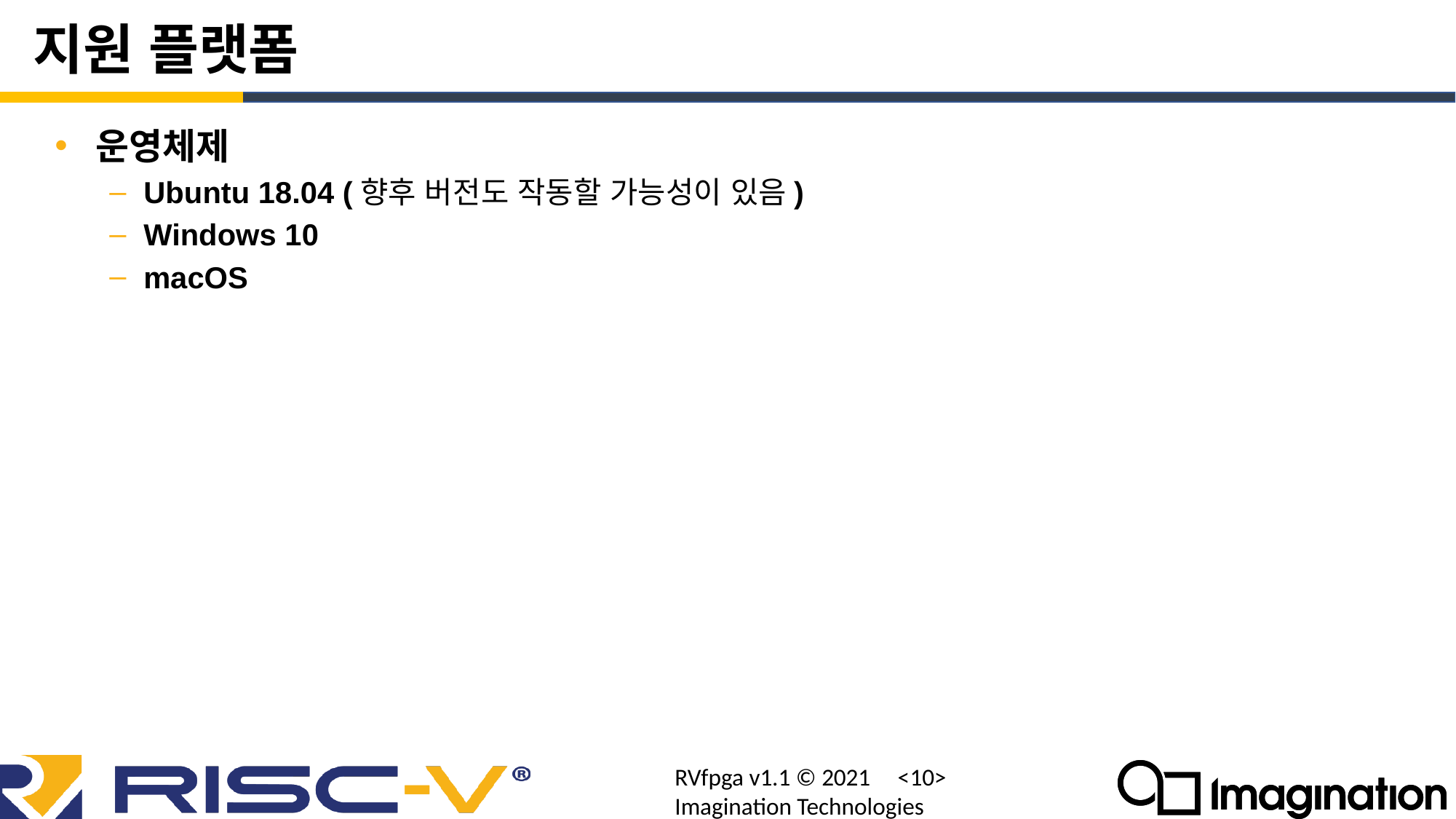

# 지원 플랫폼
운영체제
Ubuntu 18.04 (향후 버전도 작동할 가능성이 있음)
Windows 10
macOS